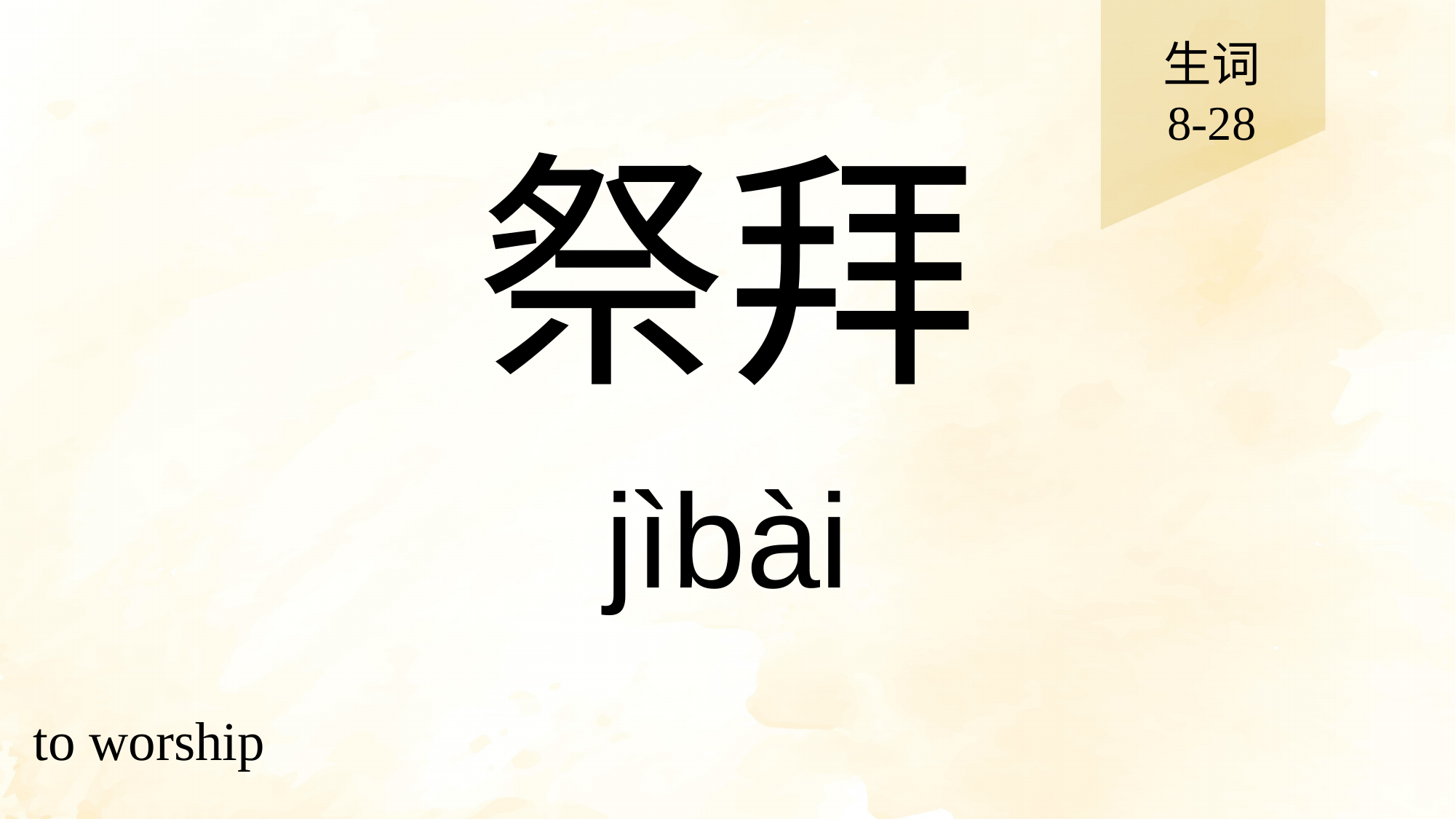

生词
8-28
# 祭拜
jìbài
to worship